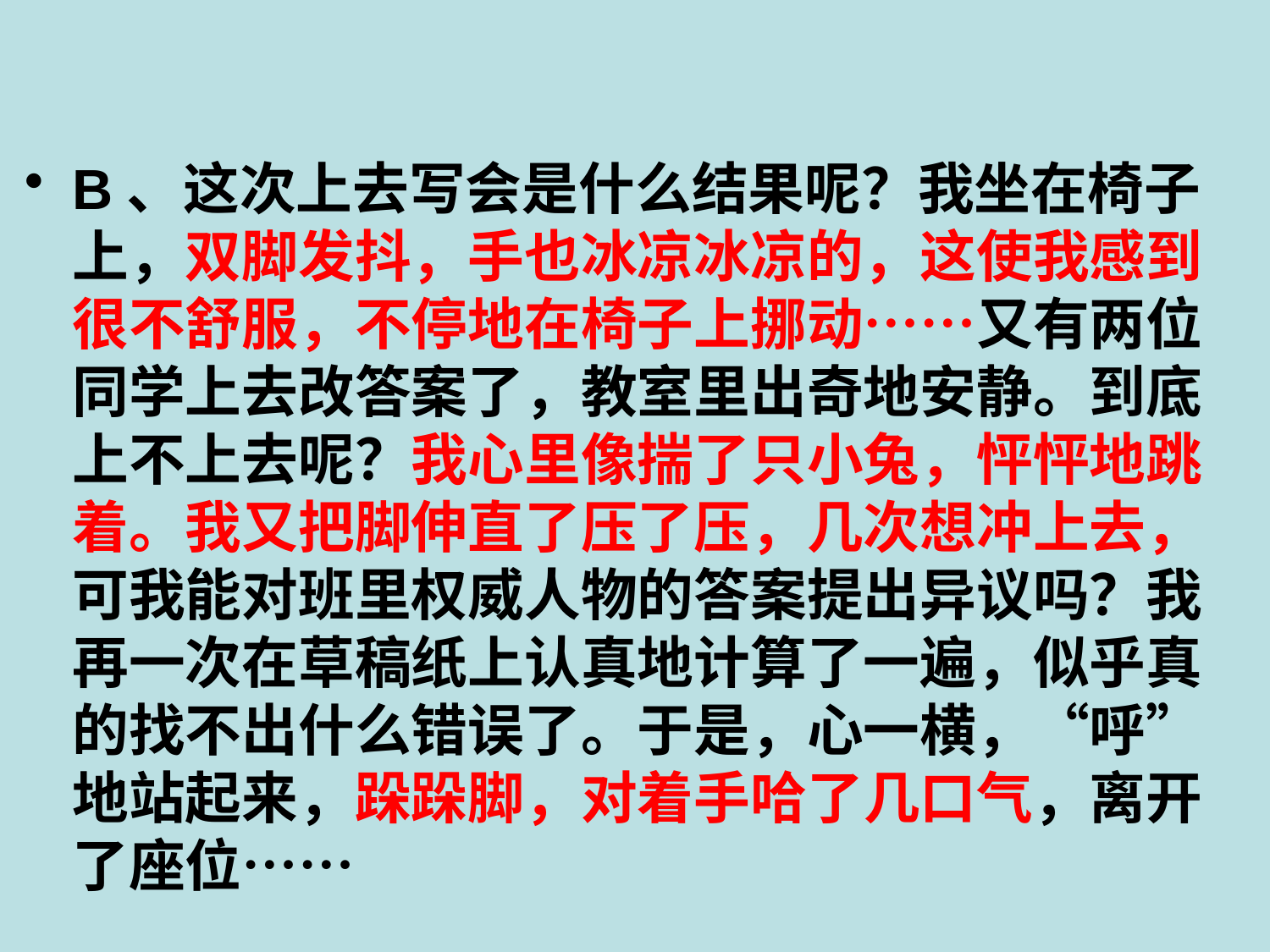

#
B、这次上去写会是什么结果呢？我坐在椅子上，双脚发抖，手也冰凉冰凉的，这使我感到很不舒服，不停地在椅子上挪动……又有两位同学上去改答案了，教室里出奇地安静。到底上不上去呢？我心里像揣了只小兔，怦怦地跳着。我又把脚伸直了压了压，几次想冲上去，可我能对班里权威人物的答案提出异议吗？我再一次在草稿纸上认真地计算了一遍，似乎真的找不出什么错误了。于是，心一横，“呼”地站起来，跺跺脚，对着手哈了几口气，离开了座位……